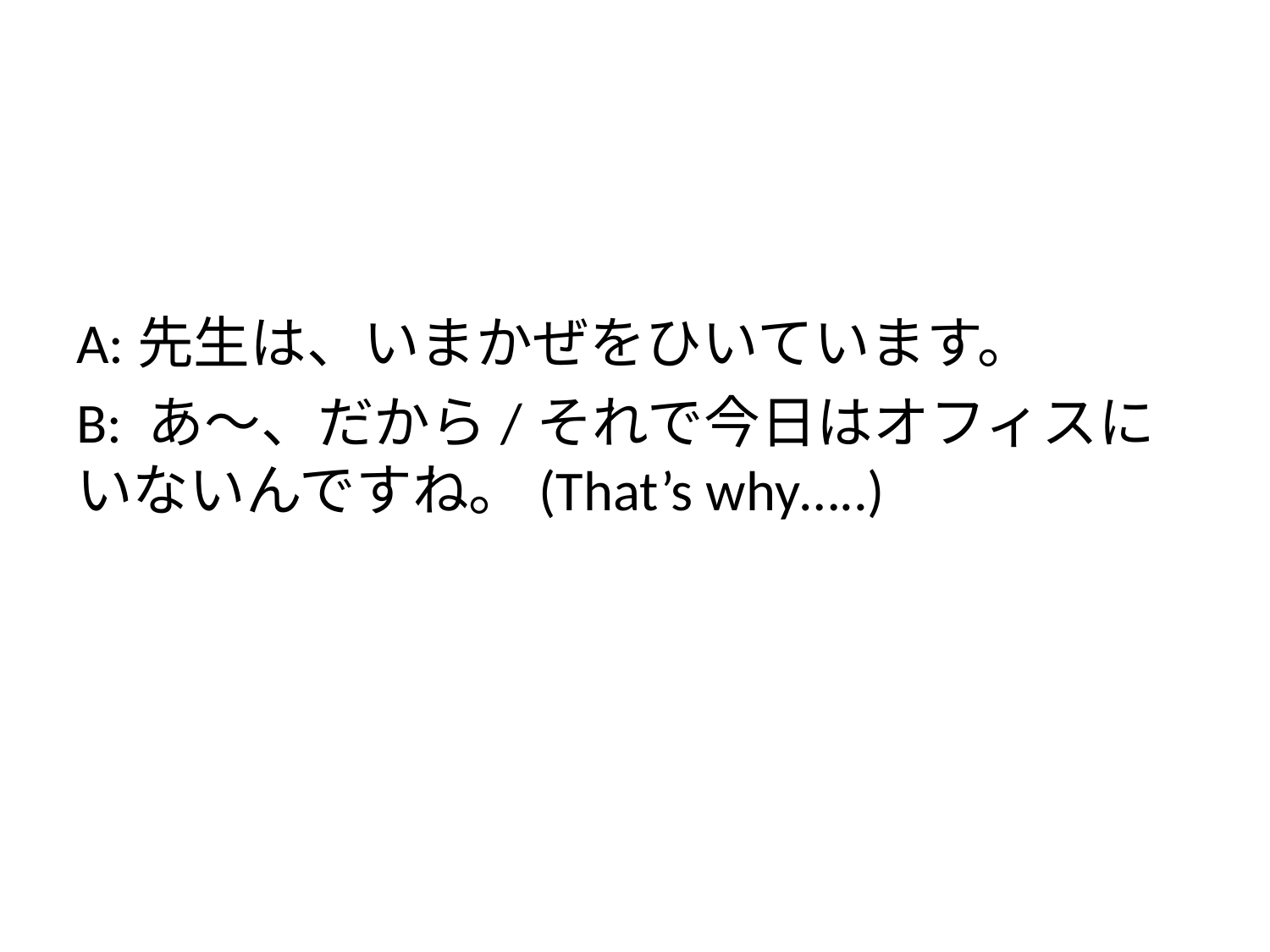

#

A:先生は、いまかぜをひいています。
B: あ〜、だから/それで今日はオフィスにいないんですね。(That’s why…..)